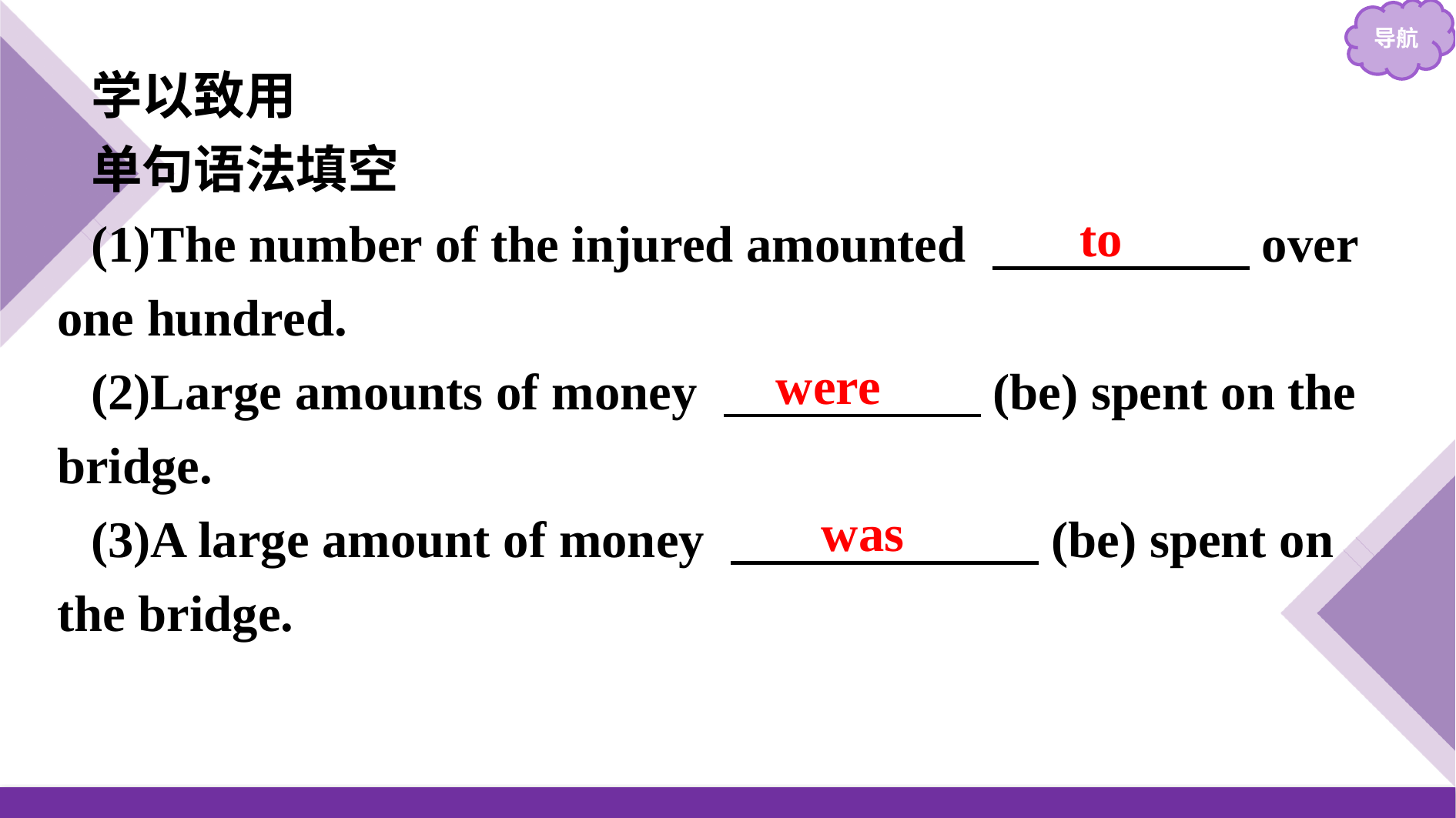

学以致用
单句语法填空
(1)The number of the injured amounted 　　　　　over one hundred.
(2)Large amounts of money 　　　　　(be) spent on the bridge.
(3)A large amount of money 　　　　　　(be) spent on the bridge.
to
were
was